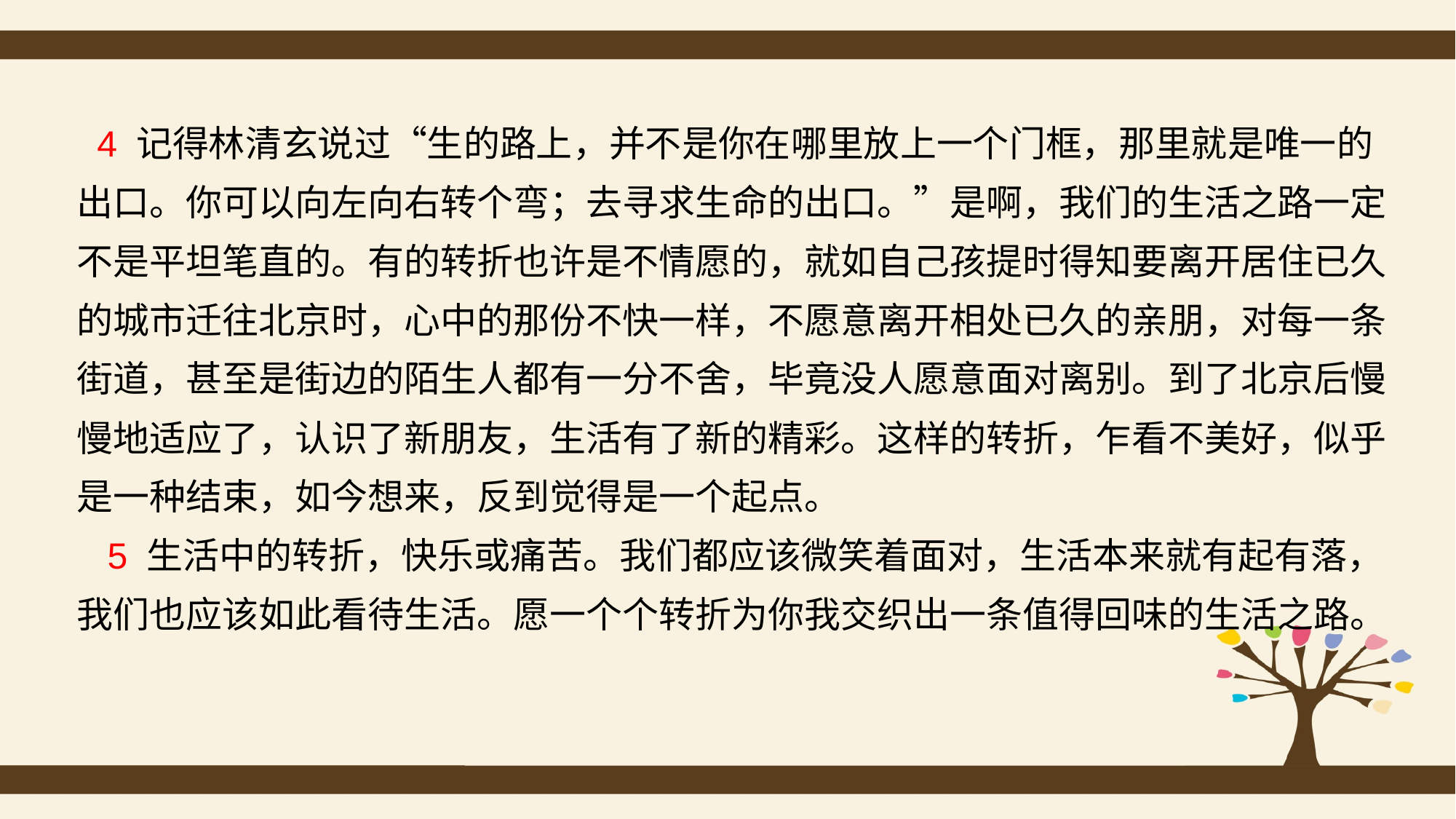

4 记得林清玄说过“生的路上，并不是你在哪里放上一个门框，那里就是唯一的出口。你可以向左向右转个弯；去寻求生命的出口。”是啊，我们的生活之路一定不是平坦笔直的。有的转折也许是不情愿的，就如自己孩提时得知要离开居住已久的城市迁往北京时，心中的那份不快一样，不愿意离开相处已久的亲朋，对每一条街道，甚至是街边的陌生人都有一分不舍，毕竟没人愿意面对离别。到了北京后慢慢地适应了，认识了新朋友，生活有了新的精彩。这样的转折，乍看不美好，似乎是一种结束，如今想来，反到觉得是一个起点。
   5 生活中的转折，快乐或痛苦。我们都应该微笑着面对，生活本来就有起有落，
我们也应该如此看待生活。愿一个个转折为你我交织出一条值得回味的生活之路。